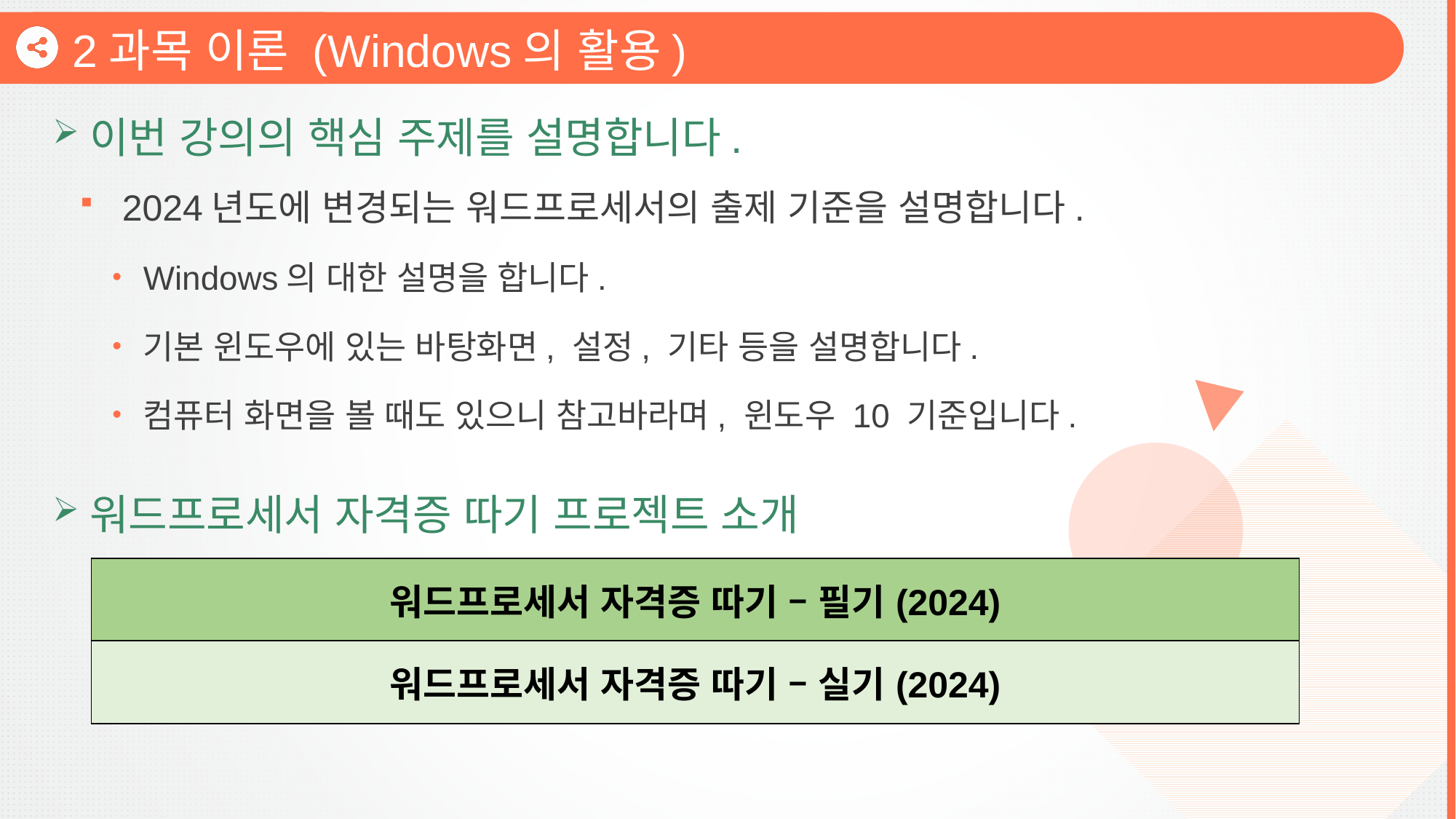

2과목 이론 (Windows의 활용)
이번 강의의 핵심 주제를 설명합니다.
2024년도에 변경되는 워드프로세서의 출제 기준을 설명합니다.
Windows의 대한 설명을 합니다.
기본 윈도우에 있는 바탕화면, 설정, 기타 등을 설명합니다.
컴퓨터 화면을 볼 때도 있으니 참고바라며, 윈도우 10 기준입니다.
워드프로세서 자격증 따기 프로젝트 소개
| 워드프로세서 자격증 따기 – 필기(2024) |
| --- |
| 워드프로세서 자격증 따기 – 실기(2024) |